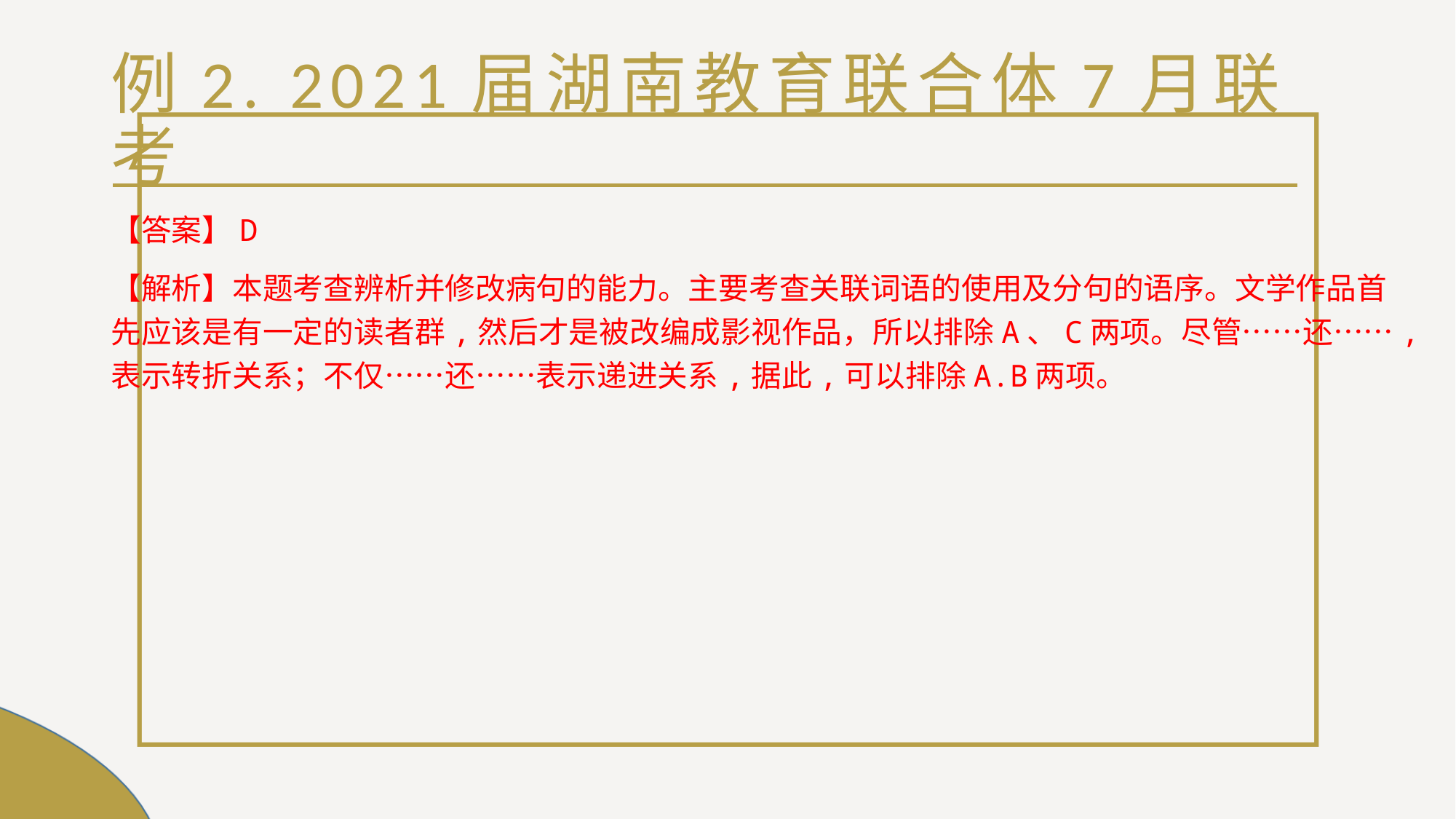

# 例2. 2021届湖南教育联合体7月联考
【答案】D
【解析】本题考查辨析并修改病句的能力。主要考查关联词语的使用及分句的语序。文学作品首先应该是有一定的读者群,然后才是被改编成影视作品，所以排除A、C两项。尽管……还……,表示转折关系；不仅……还……表示递进关系,据此,可以排除A.B两项。